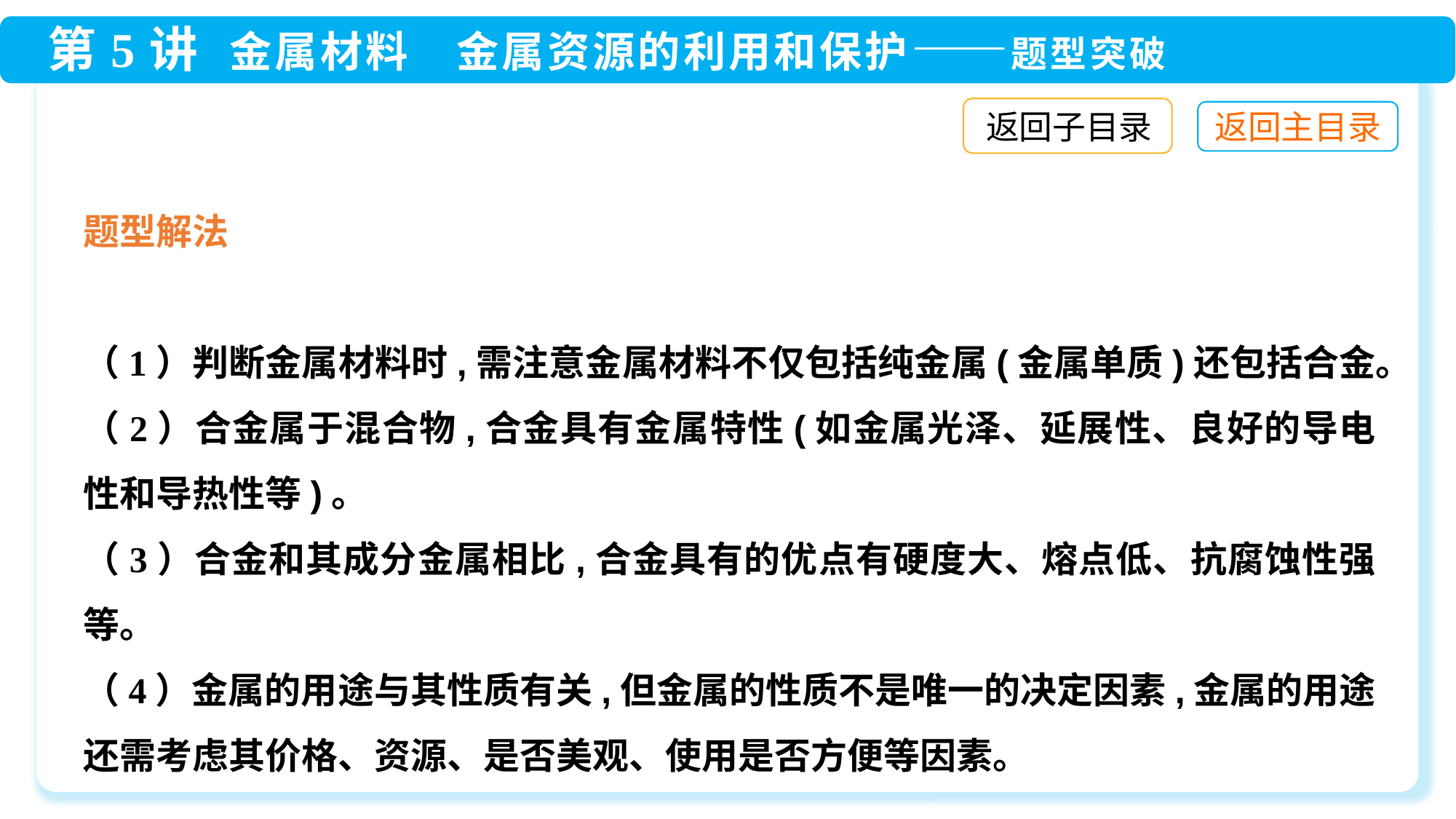

返回子目录
题型解法

（1）判断金属材料时,需注意金属材料不仅包括纯金属(金属单质)还包括合金。
（2）合金属于混合物,合金具有金属特性(如金属光泽、延展性、良好的导电性和导热性等)。
（3）合金和其成分金属相比,合金具有的优点有硬度大、熔点低、抗腐蚀性强等。
（4）金属的用途与其性质有关,但金属的性质不是唯一的决定因素,金属的用途还需考虑其价格、资源、是否美观、使用是否方便等因素。